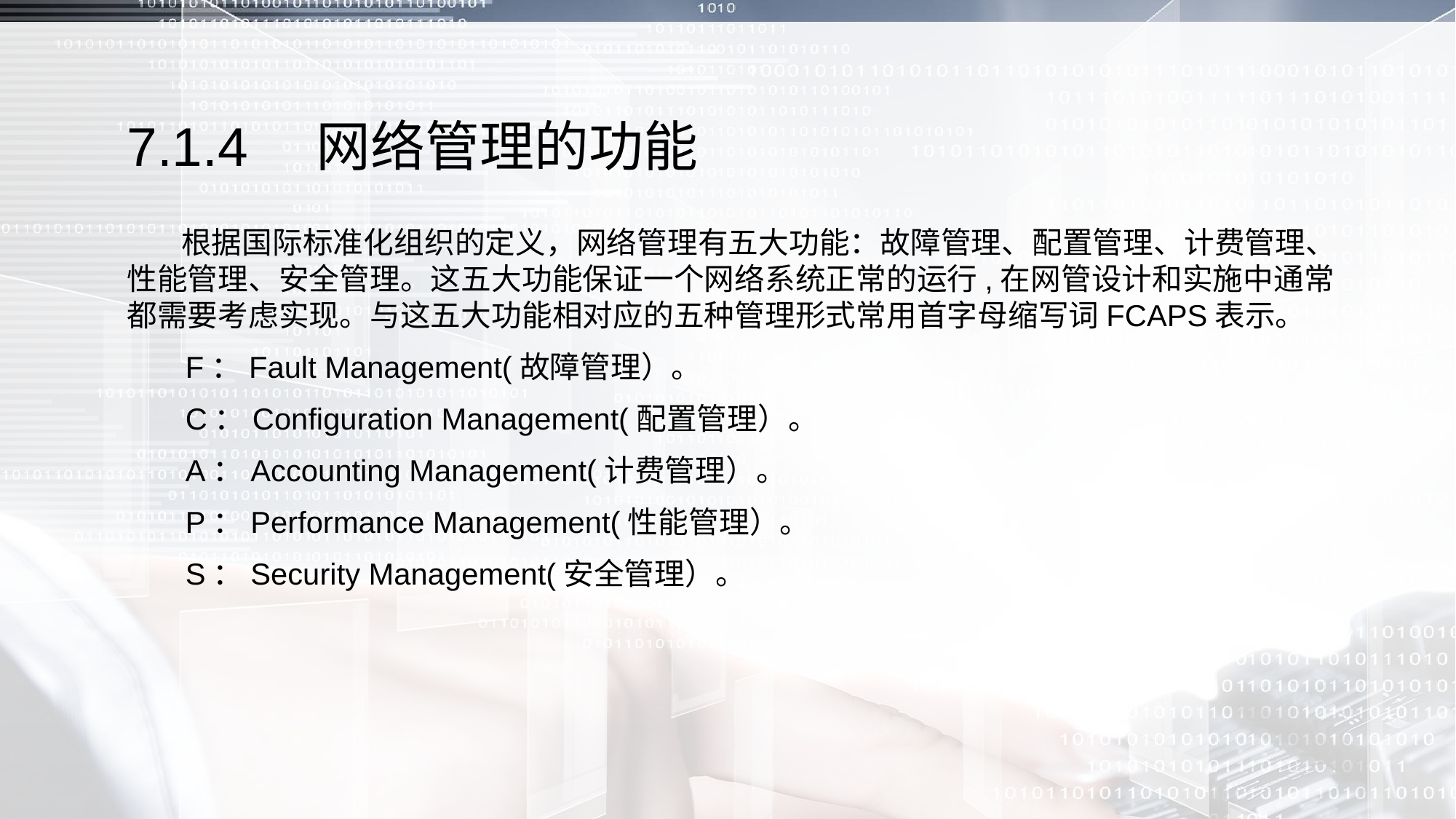

# 7.1.4　网络管理的功能
       根据国际标准化组织的定义，网络管理有五大功能：故障管理、配置管理、计费管理、性能管理、安全管理。这五大功能保证一个网络系统正常的运行,在网管设计和实施中通常都需要考虑实现。与这五大功能相对应的五种管理形式常用首字母缩写词FCAPS表示。
       F：Fault Management(故障管理）。
       C：Configuration Management(配置管理）。
       A：Accounting Management(计费管理）。
       P：Performance Management(性能管理）。
       S：Security Management(安全管理）。